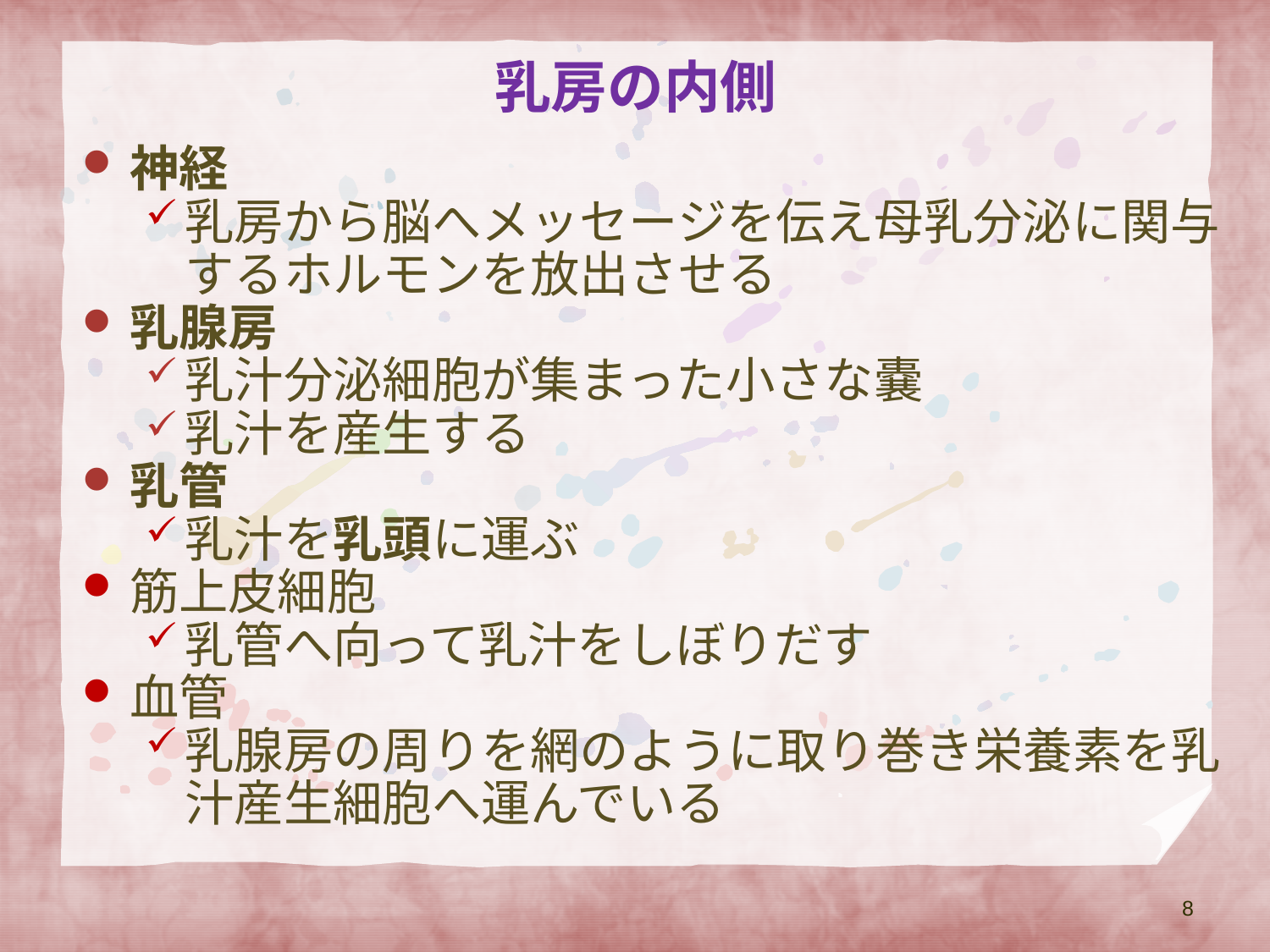

# 乳房の内側
神経
乳房から脳へメッセージを伝え母乳分泌に関与するホルモンを放出させる
乳腺房
乳汁分泌細胞が集まった小さな嚢
乳汁を産生する
乳管
乳汁を乳頭に運ぶ
筋上皮細胞
乳管へ向って乳汁をしぼりだす
血管
乳腺房の周りを網のように取り巻き栄養素を乳汁産生細胞へ運んでいる

8